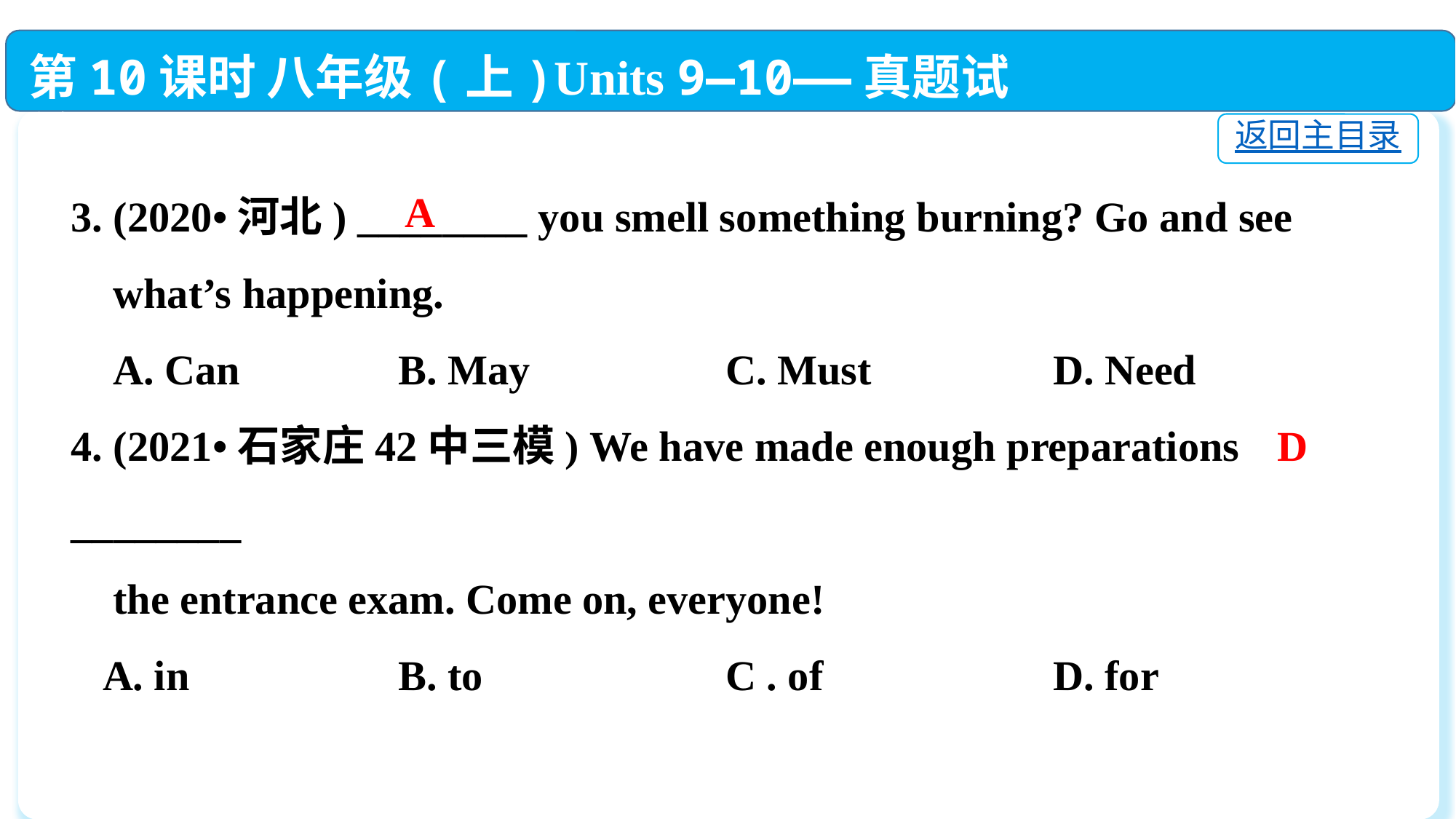

第10课时 八年级(上)Units 9—10——真题试做

返回主目录
3. (2020•河北) ________ you smell something burning? Go and see
    what’s happening.
    A. Can		B. May		C. Must		D. Need
4. (2021•石家庄42中三模) We have made enough preparations ________
    the entrance exam. Come on, everyone!
   A. in		B. to			C . of			D. for
A
D